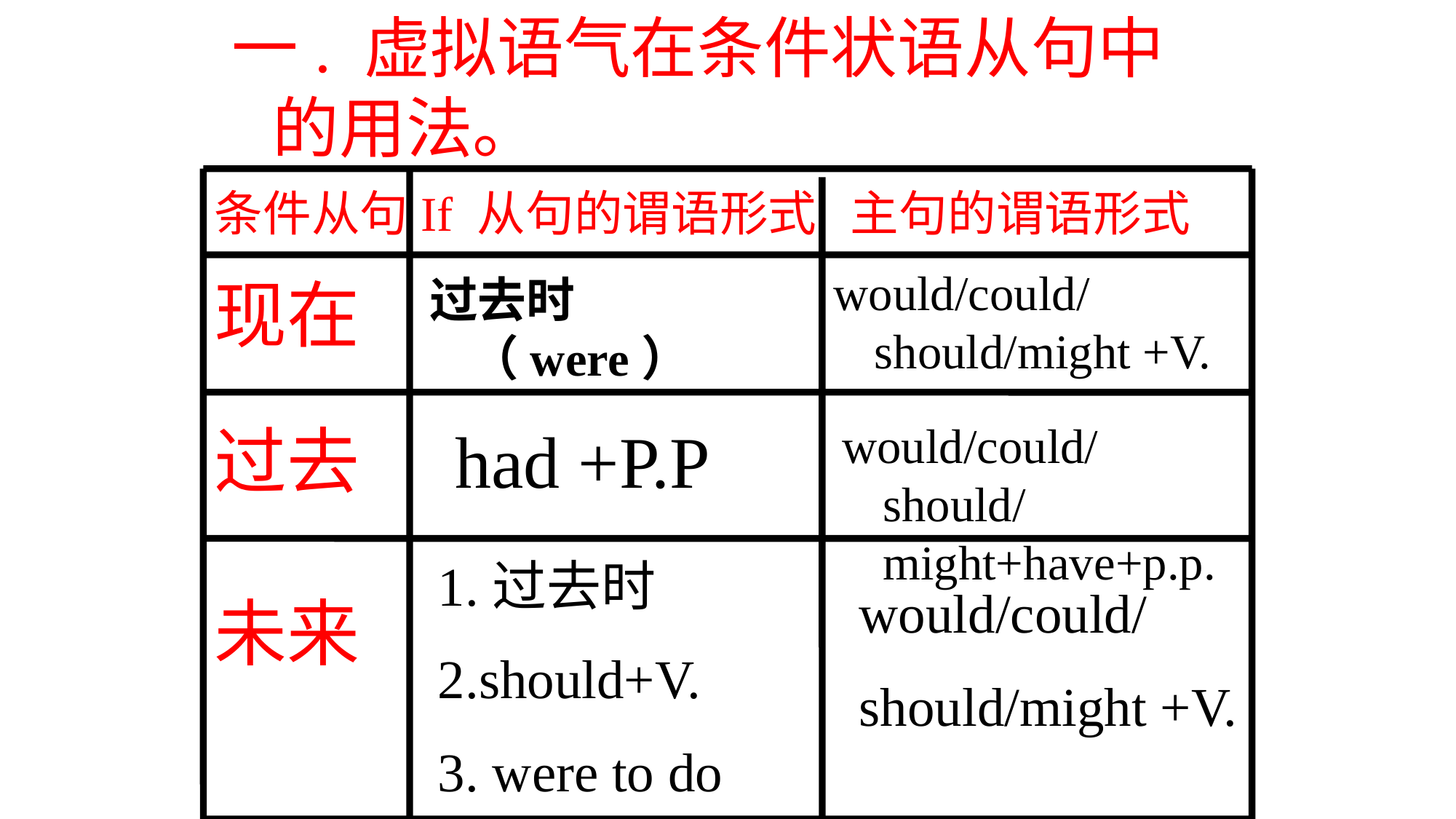

一. 虚拟语气在条件状语从句中的用法。

条件从句
If 从句的谓语形式

主句的谓语形式

would/could/should/might +V.
现在
过去时（were）

过去
had +P.P
would/could/should/might+have+p.p.

1.过去时
2.should+V.
3. were to do
would/could/
should/might +V.
未来